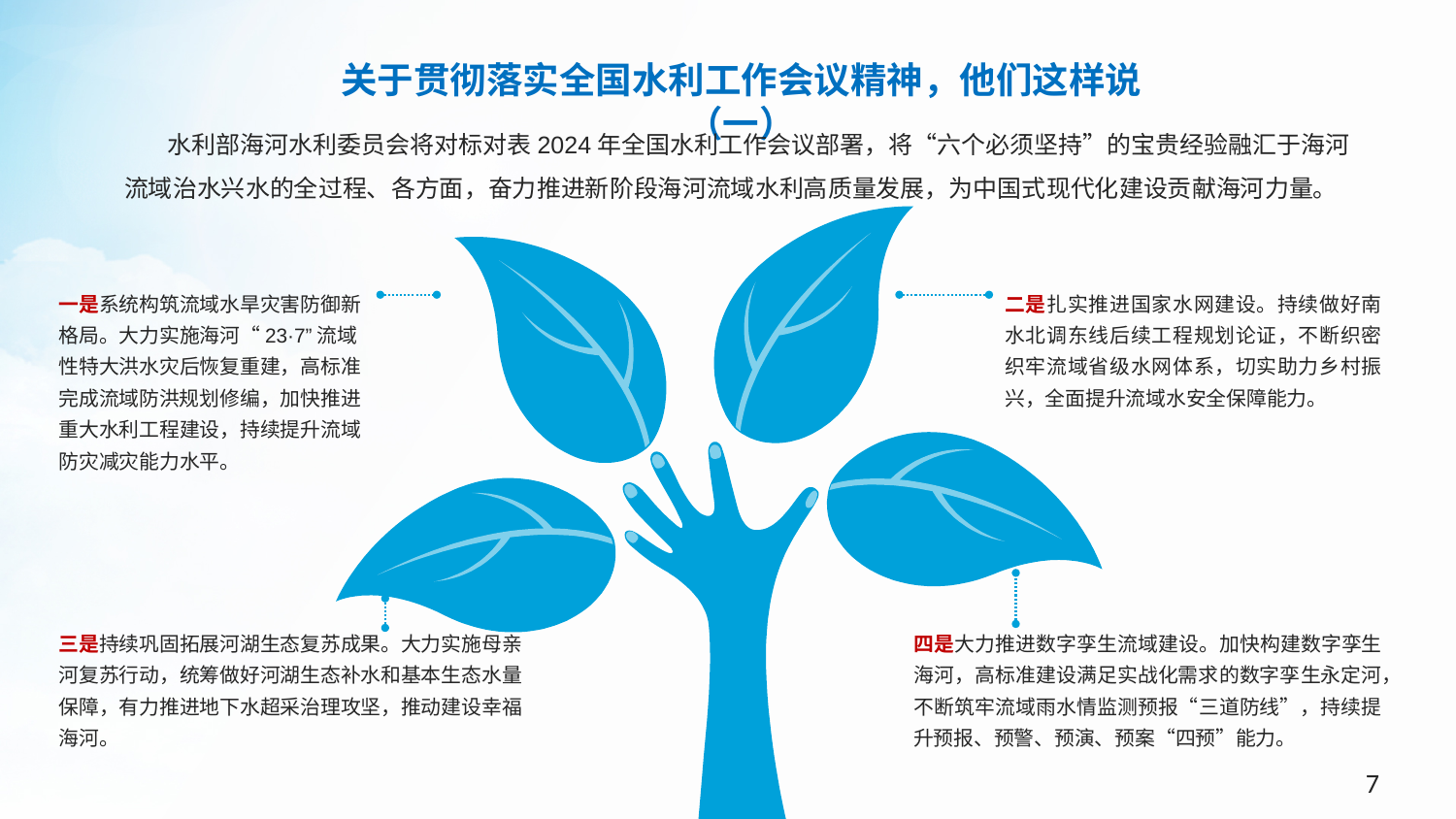

关于贯彻落实全国水利工作会议精神，他们这样说（一）
       水利部海河水利委员会将对标对表2024年全国水利工作会议部署，将“六个必须坚持”的宝贵经验融汇于海河流域治水兴水的全过程、各方面，奋力推进新阶段海河流域水利高质量发展，为中国式现代化建设贡献海河力量。

一是系统构筑流域水旱灾害防御新格局。大力实施海河“23·7”流域性特大洪水灾后恢复重建，高标准完成流域防洪规划修编，加快推进重大水利工程建设，持续提升流域防灾减灾能力水平。
二是扎实推进国家水网建设。持续做好南水北调东线后续工程规划论证，不断织密织牢流域省级水网体系，切实助力乡村振兴，全面提升流域水安全保障能力。

三是持续巩固拓展河湖生态复苏成果。大力实施母亲河复苏行动，统筹做好河湖生态补水和基本生态水量保障，有力推进地下水超采治理攻坚，推动建设幸福海河。
四是大力推进数字孪生流域建设。加快构建数字孪生海河，高标准建设满足实战化需求的数字孪生永定河，不断筑牢流域雨水情监测预报“三道防线”，持续提升预报、预警、预演、预案“四预”能力。
7